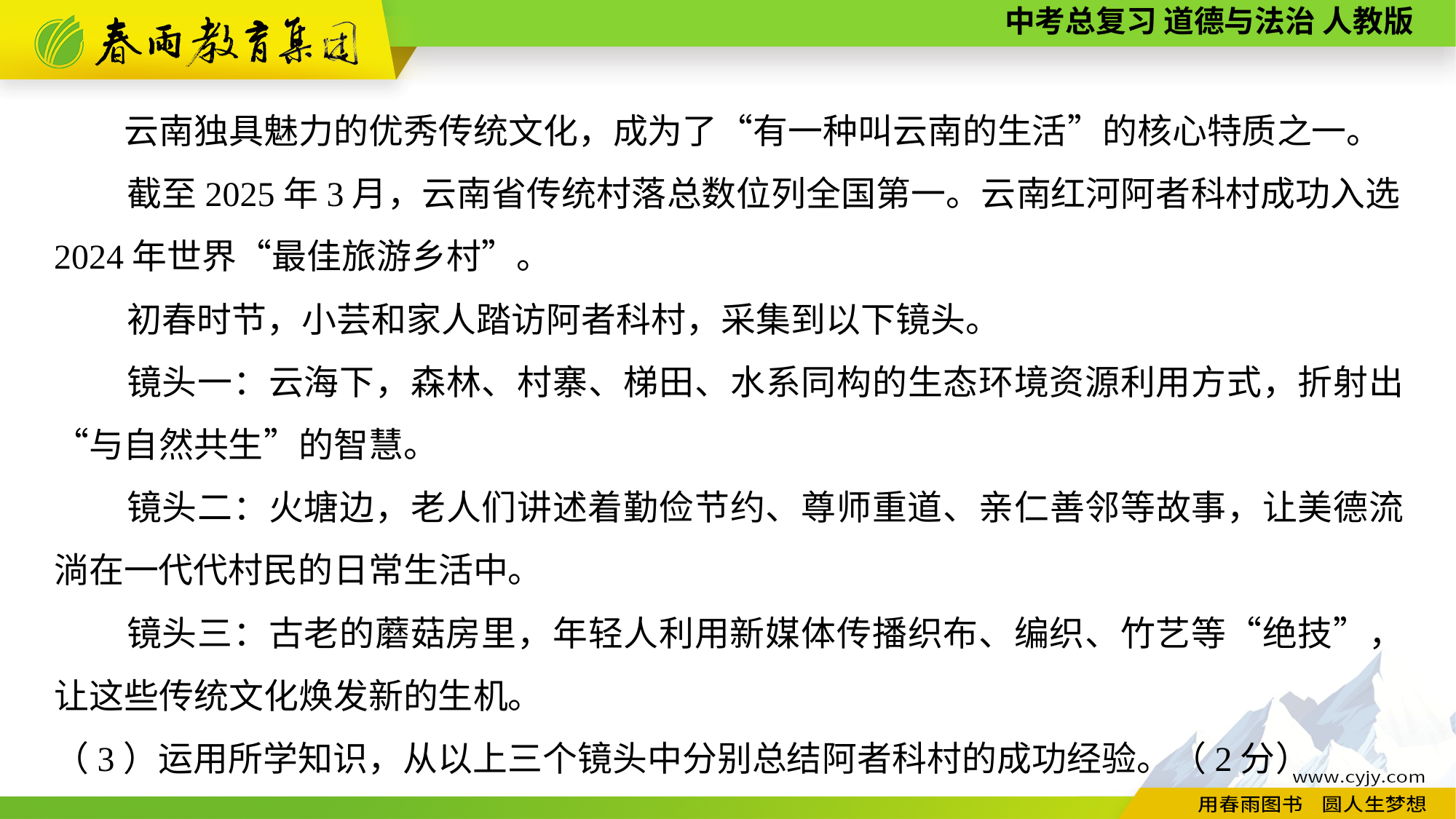

云南独具魅力的优秀传统文化，成为了“有一种叫云南的生活”的核心特质之一。
截至2025年3月，云南省传统村落总数位列全国第一。云南红河阿者科村成功入选2024年世界“最佳旅游乡村”。
初春时节，小芸和家人踏访阿者科村，采集到以下镜头。
镜头一：云海下，森林、村寨、梯田、水系同构的生态环境资源利用方式，折射出“与自然共生”的智慧。
镜头二：火塘边，老人们讲述着勤俭节约、尊师重道、亲仁善邻等故事，让美德流淌在一代代村民的日常生活中。
镜头三：古老的蘑菇房里，年轻人利用新媒体传播织布、编织、竹艺等“绝技”，让这些传统文化焕发新的生机。
（3）运用所学知识，从以上三个镜头中分别总结阿者科村的成功经验。（2分）